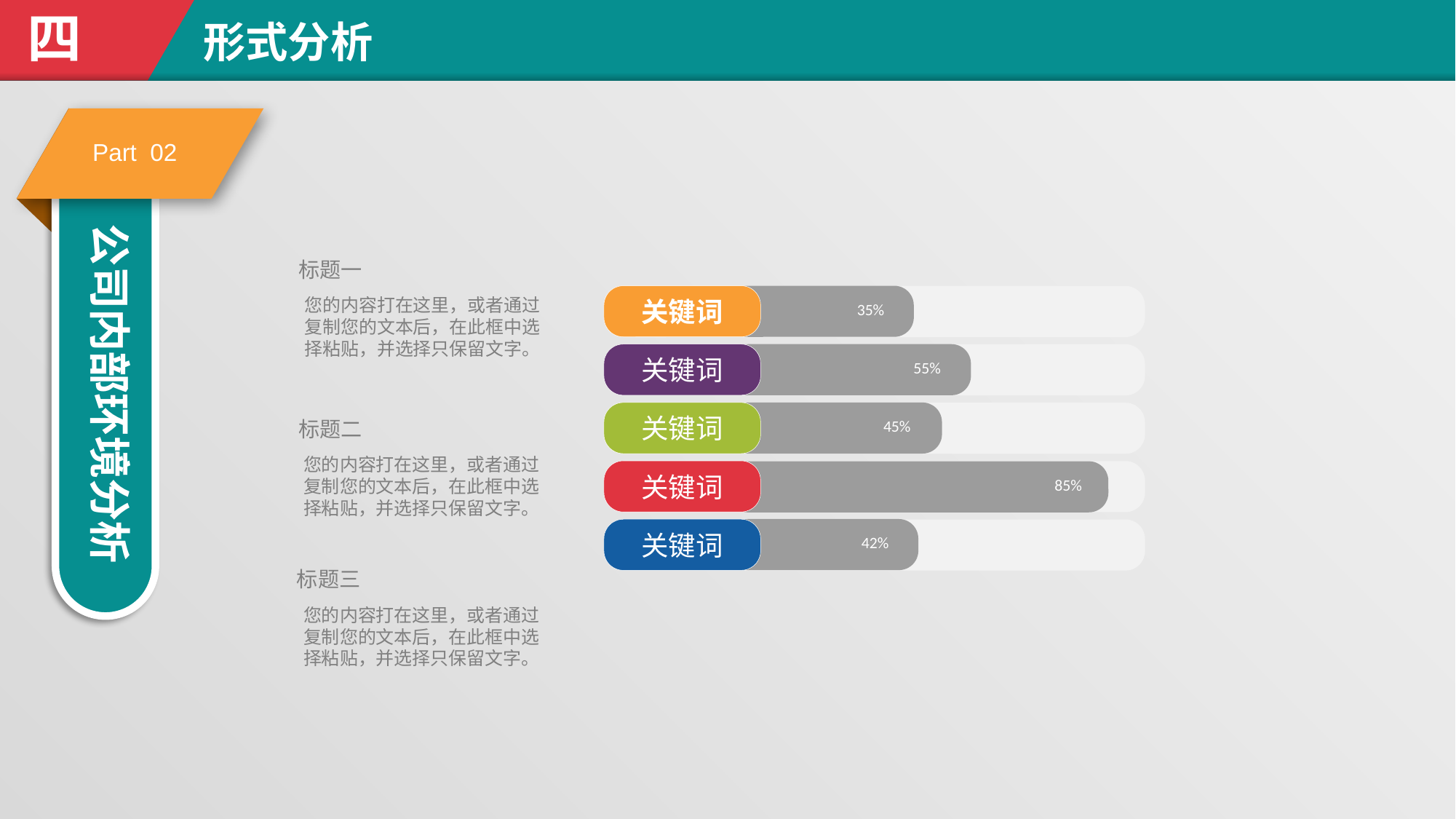

四
# 形式分析

Part  02

公司内部环境分析
标题一
您的内容打在这里，或者通过复制您的文本后，在此框中选择粘贴，并选择只保留文字。
关键词
关键词
关键词
关键词
关键词

35%

55%

45%

85%

42%

标题二
您的内容打在这里，或者通过复制您的文本后，在此框中选择粘贴，并选择只保留文字。
标题三
您的内容打在这里，或者通过复制您的文本后，在此框中选择粘贴，并选择只保留文字。